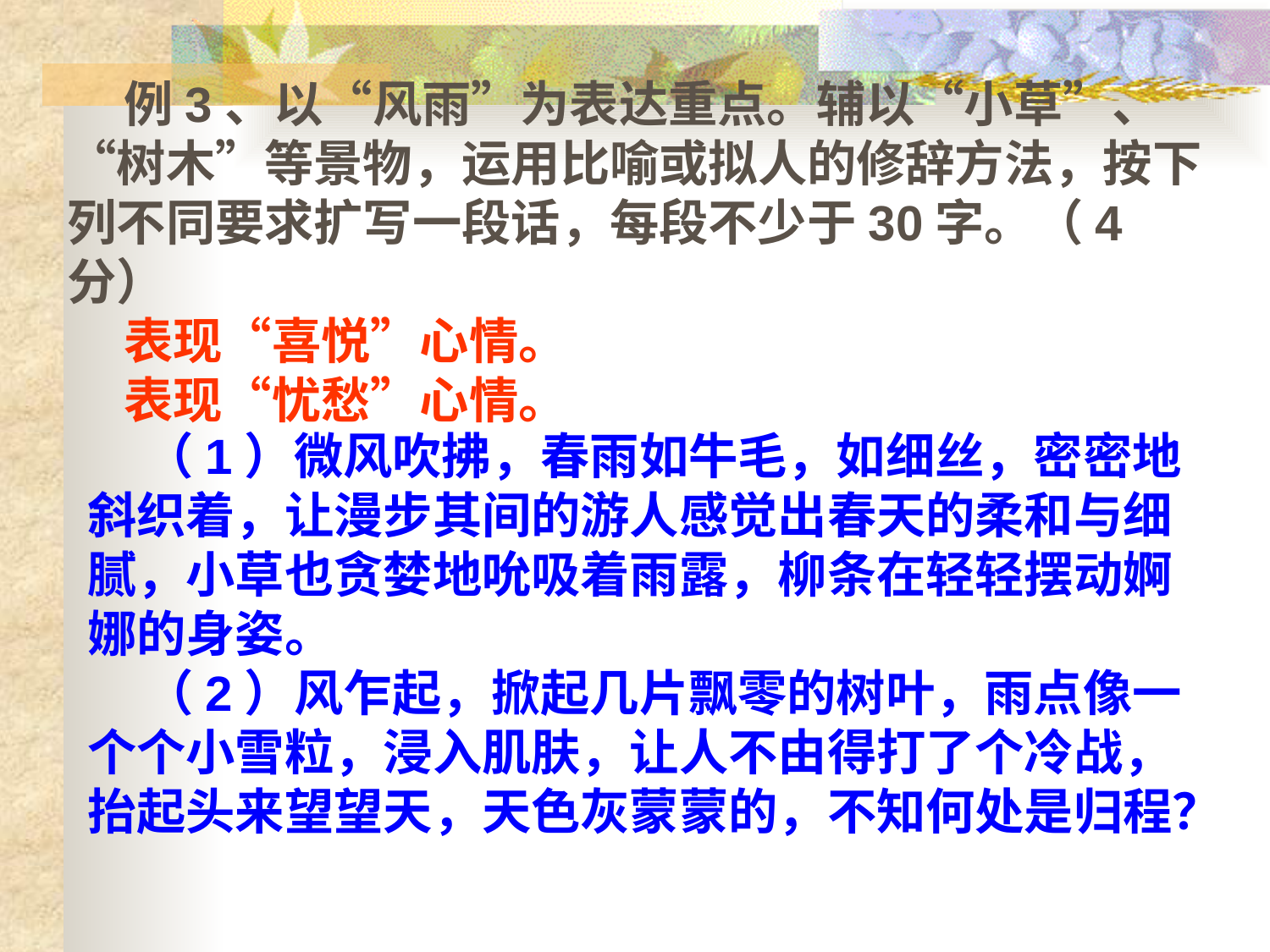

例3、以“风雨”为表达重点。辅以“小草”、“树木”等景物，运用比喻或拟人的修辞方法，按下列不同要求扩写一段话，每段不少于30字。（4分）
    表现“喜悦”心情。
    表现“忧愁”心情。
    （1）微风吹拂，春雨如牛毛，如细丝，密密地斜织着，让漫步其间的游人感觉出春天的柔和与细腻，小草也贪婪地吮吸着雨露，柳条在轻轻摆动婀娜的身姿。
    （2）风乍起，掀起几片飘零的树叶，雨点像一个个小雪粒，浸入肌肤，让人不由得打了个冷战，抬起头来望望天，天色灰蒙蒙的，不知何处是归程？